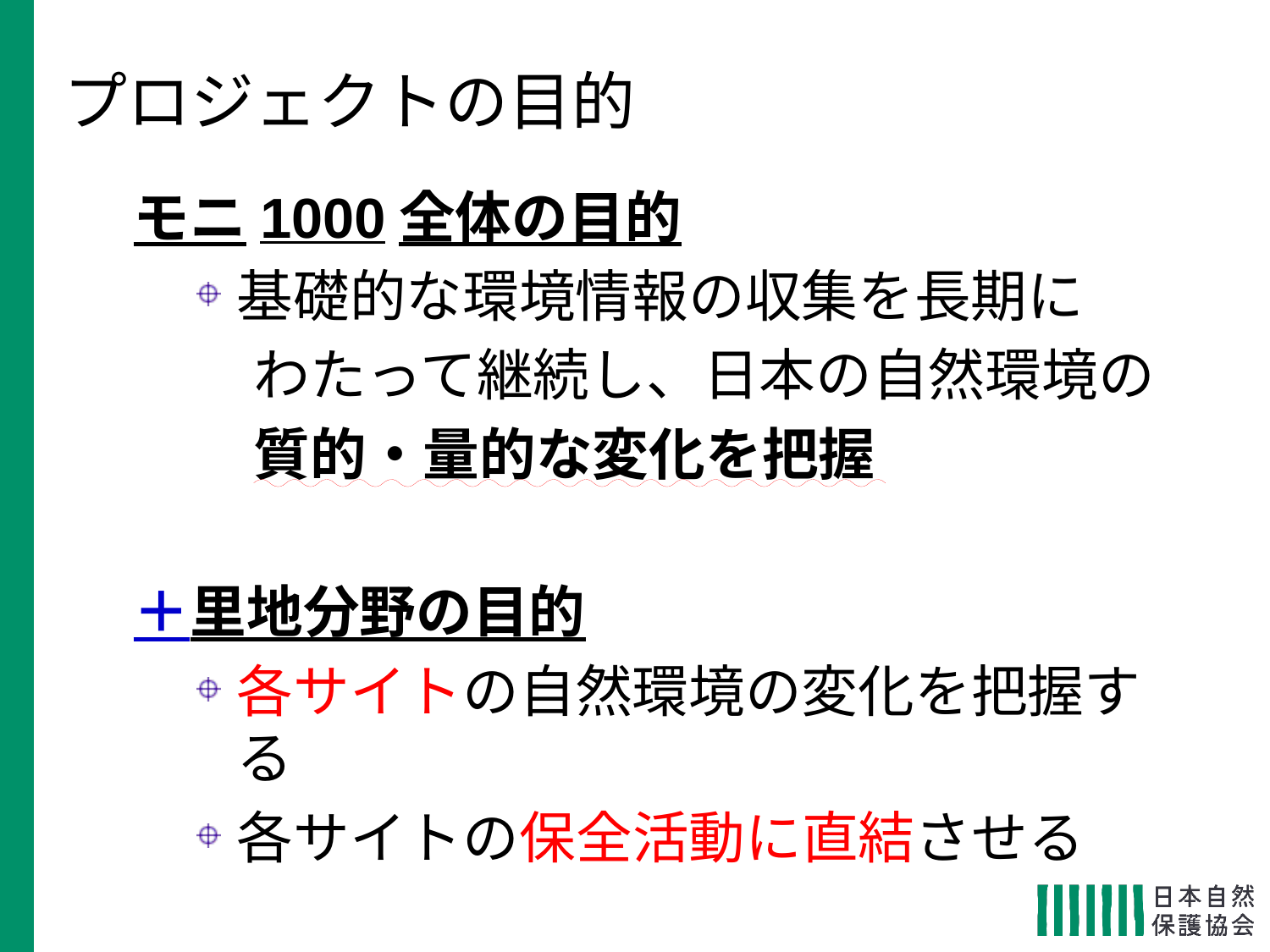

プロジェクトの目的
モニ1000全体の目的
基礎的な環境情報の収集を長期に
　わたって継続し、日本の自然環境の
　質的・量的な変化を把握

＋里地分野の目的
各サイトの自然環境の変化を把握する
各サイトの保全活動に直結させる